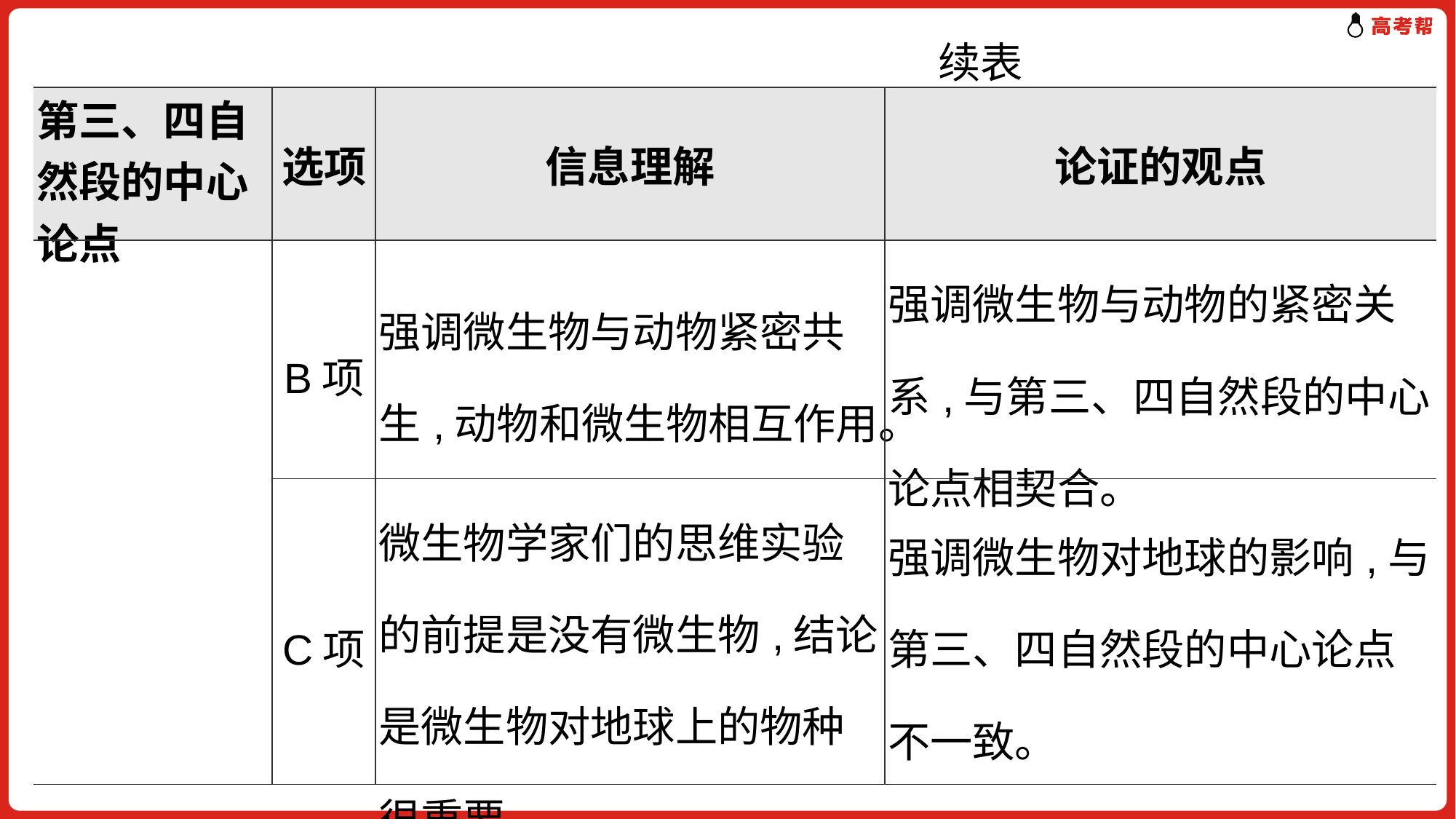

续表
| 第三、四自然段的中心论点 | 选项 | 信息理解 | 论证的观点 |
| --- | --- | --- | --- |
|  | B项 | 强调微生物与动物紧密共生,动物和微生物相互作用。 | 强调微生物与动物的紧密关系,与第三、四自然段的中心论点相契合。 |
|  | C项 | 微生物学家们的思维实验的前提是没有微生物,结论是微生物对地球上的物种很重要。 | 强调微生物对地球的影响,与第三、四自然段的中心论点不一致。 |